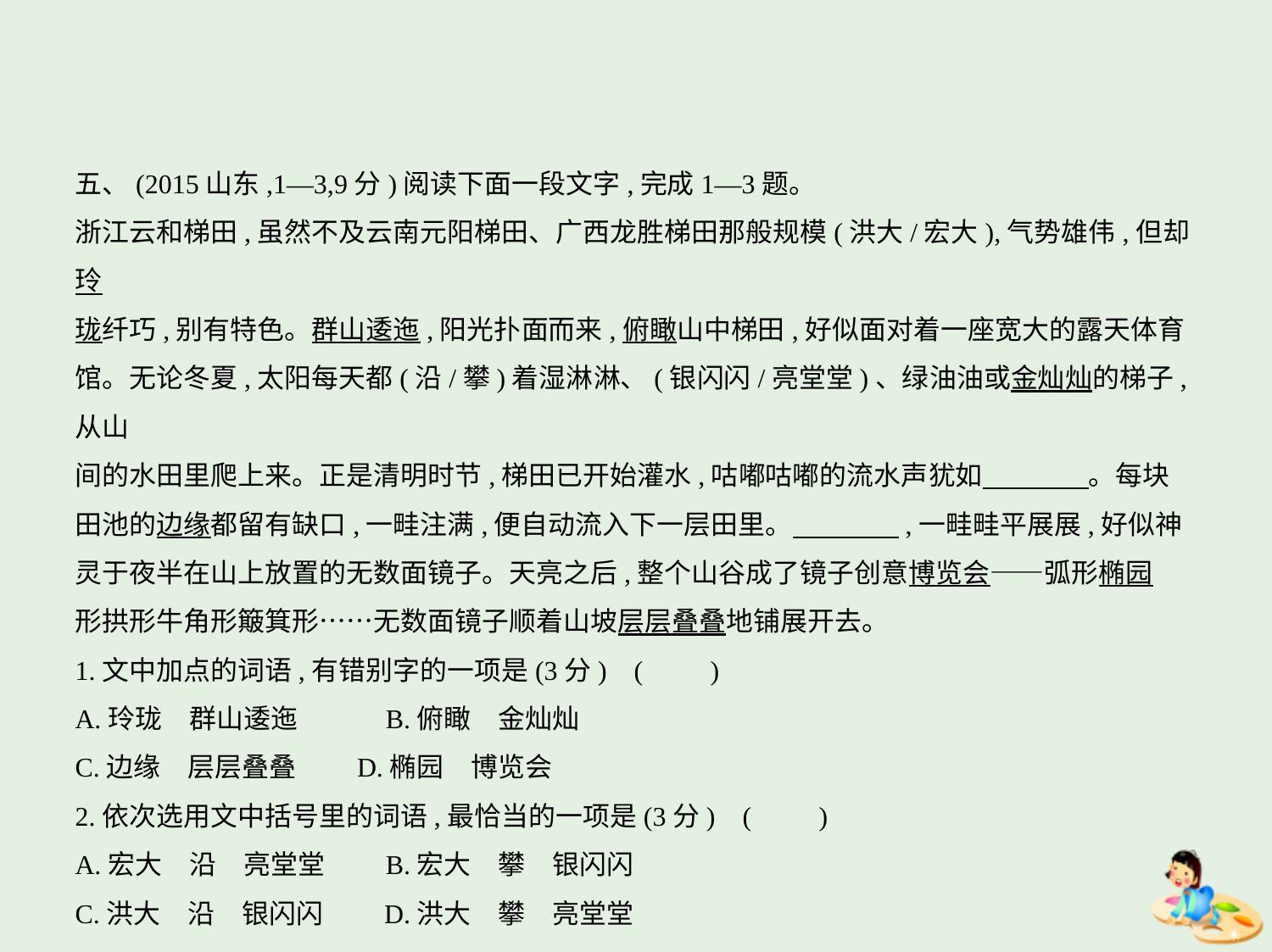

五、(2015山东,1—3,9分)阅读下面一段文字,完成1—3题。
浙江云和梯田,虽然不及云南元阳梯田、广西龙胜梯田那般规模(洪大/宏大),气势雄伟,但却玲
珑纤巧,别有特色。群山逶迤,阳光扑面而来,俯瞰山中梯田,好似面对着一座宽大的露天体育
馆。无论冬夏,太阳每天都(沿/攀)着湿淋淋、(银闪闪/亮堂堂)、绿油油或金灿灿的梯子,从山
间的水田里爬上来。正是清明时节,梯田已开始灌水,咕嘟咕嘟的流水声犹如　　　    。每块
田池的边缘都留有缺口,一畦注满,便自动流入下一层田里。　　　    ,一畦畦平展展,好似神
灵于夜半在山上放置的无数面镜子。天亮之后,整个山谷成了镜子创意博览会——弧形椭园
形拱形牛角形簸箕形……无数面镜子顺着山坡层层叠叠地铺展开去。
1.文中加点的词语,有错别字的一项是(3分) (　　)
A.玲珑　群山逶迤　　　B.俯瞰　金灿灿
C.边缘　层层叠叠　　D.椭园　博览会
2.依次选用文中括号里的词语,最恰当的一项是(3分) (　　)
A.宏大　沿　亮堂堂　　B.宏大　攀　银闪闪
C.洪大　沿　银闪闪　　D.洪大　攀　亮堂堂